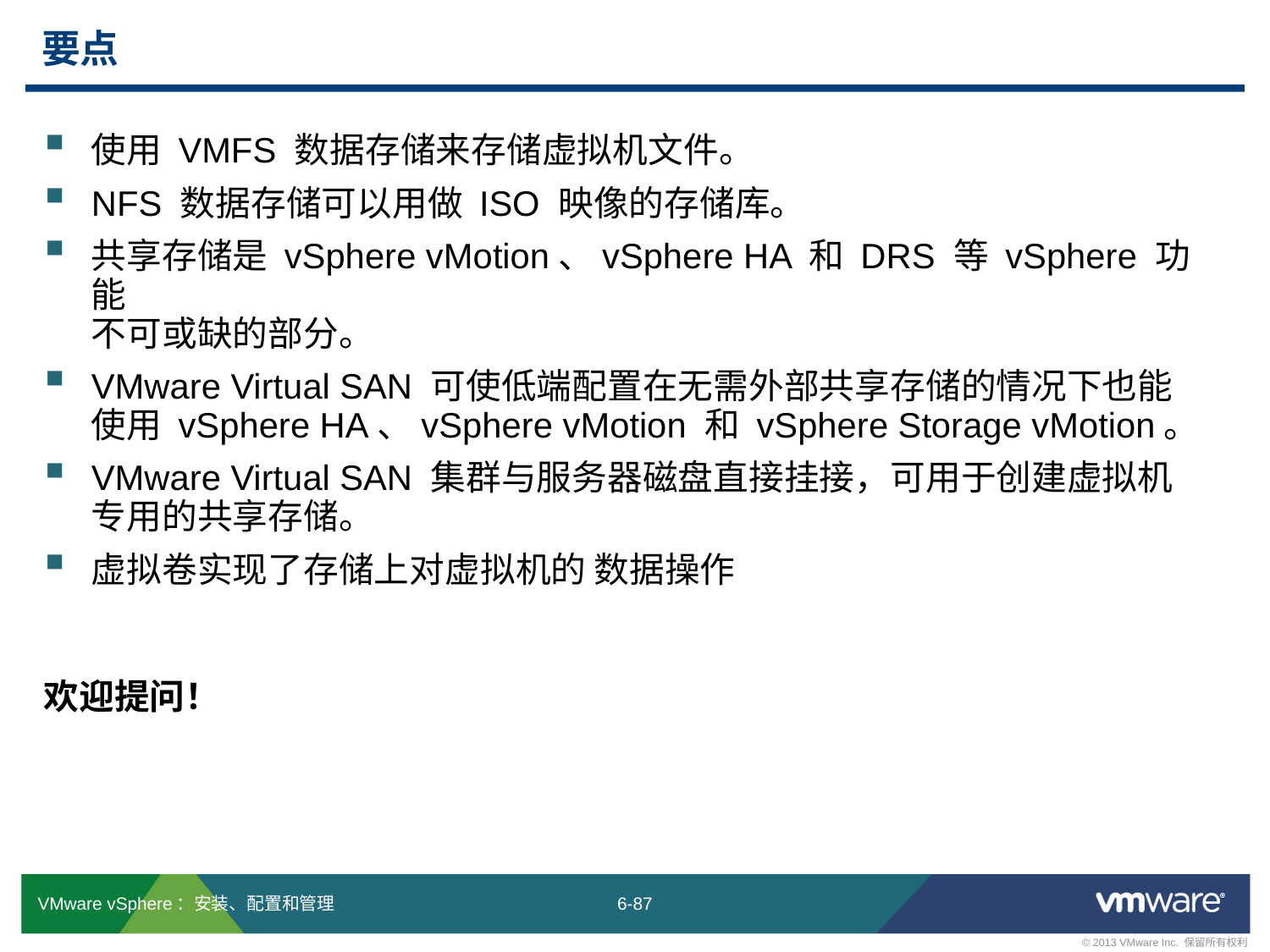

# 要点
使用 VMFS 数据存储来存储虚拟机文件。
NFS 数据存储可以用做 ISO 映像的存储库。
共享存储是 vSphere vMotion、vSphere HA 和 DRS 等 vSphere 功能
不可或缺的部分。
VMware Virtual SAN 可使低端配置在无需外部共享存储的情况下也能
使用 vSphere HA、vSphere vMotion 和 vSphere Storage vMotion。
VMware Virtual SAN 集群与服务器磁盘直接挂接，可用于创建虚拟机
专用的共享存储。
虚拟卷实现了存储上对虚拟机的 数据操作

欢迎提问！